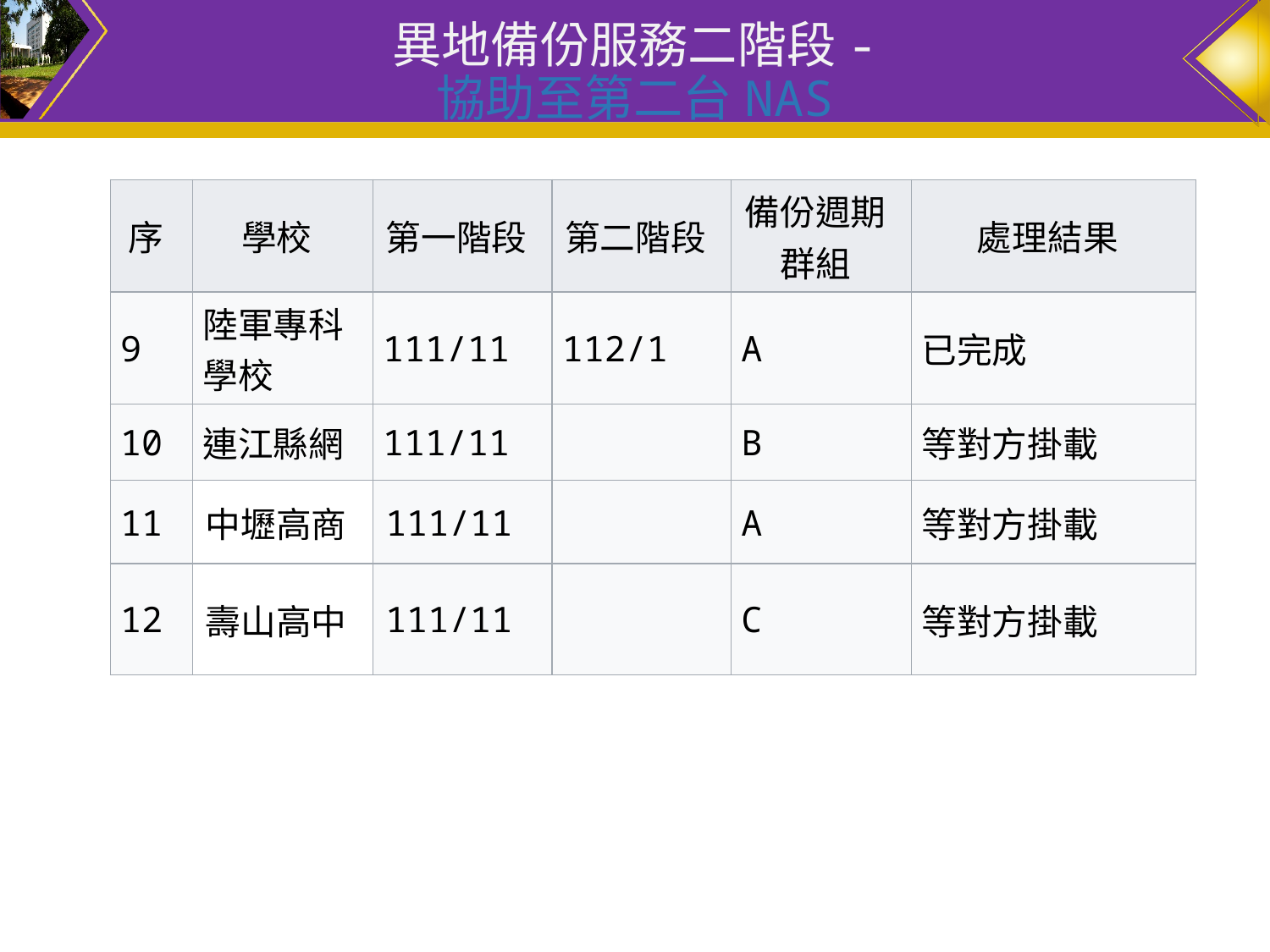

# 異地備份服務二階段- 協助至第二台NAS
| 序 | 學校 | 第一階段 | 第二階段 | 備份週期群組 | 處理結果 |
| --- | --- | --- | --- | --- | --- |
| 9 | 陸軍專科學校 | 111/11 | 112/1 | A | 已完成 |
| 10 | 連江縣網 | 111/11 |  | B | 等對方掛載 |
| 11 | 中壢高商 | 111/11 |  | A | 等對方掛載 |
| 12 | 壽山高中 | 111/11 |  | C | 等對方掛載 |